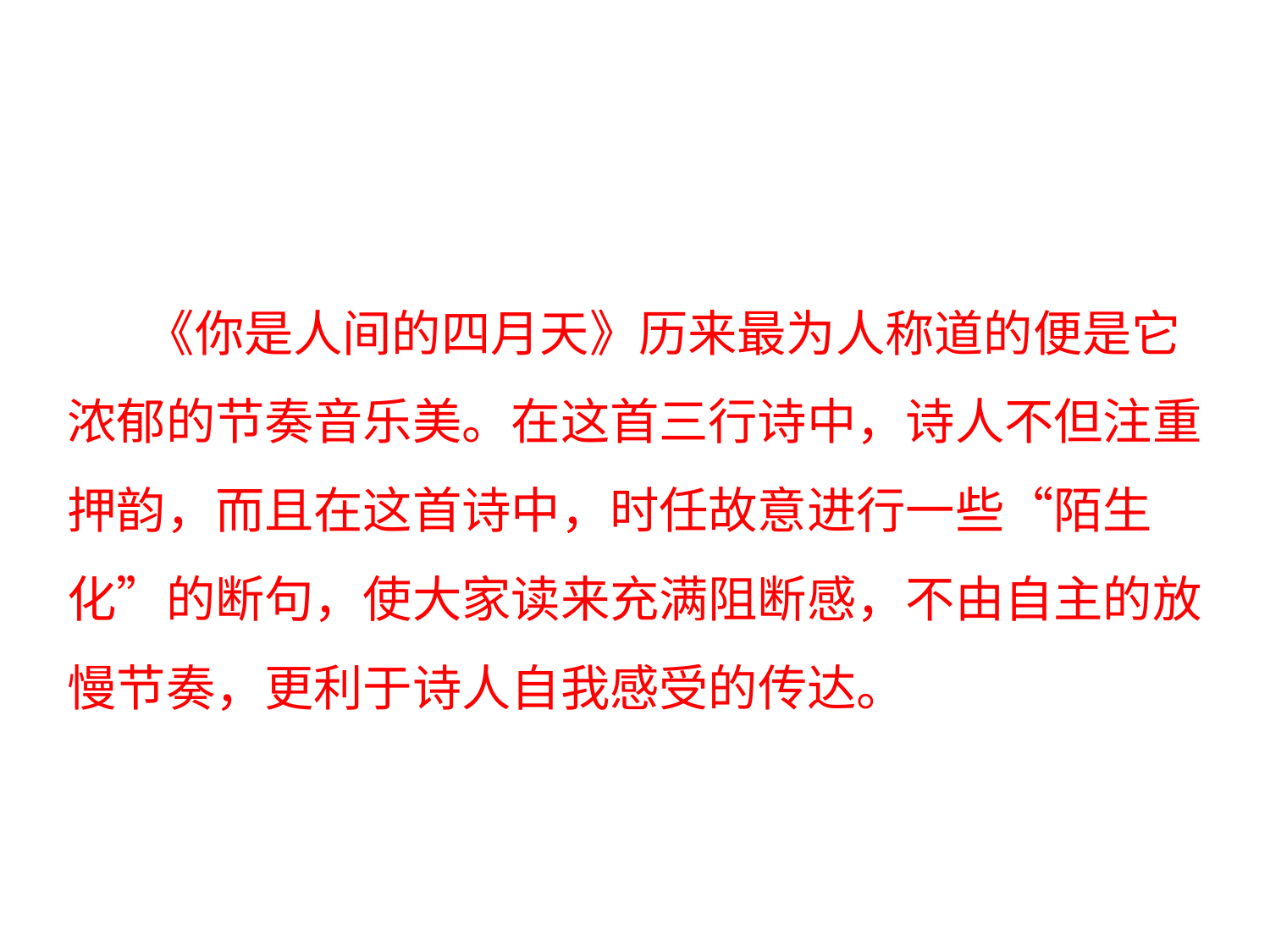

《你是人间的四月天》历来最为人称道的便是它浓郁的节奏音乐美。在这首三行诗中，诗人不但注重押韵，而且在这首诗中，时任故意进行一些“陌生化”的断句，使大家读来充满阻断感，不由自主的放慢节奏，更利于诗人自我感受的传达。